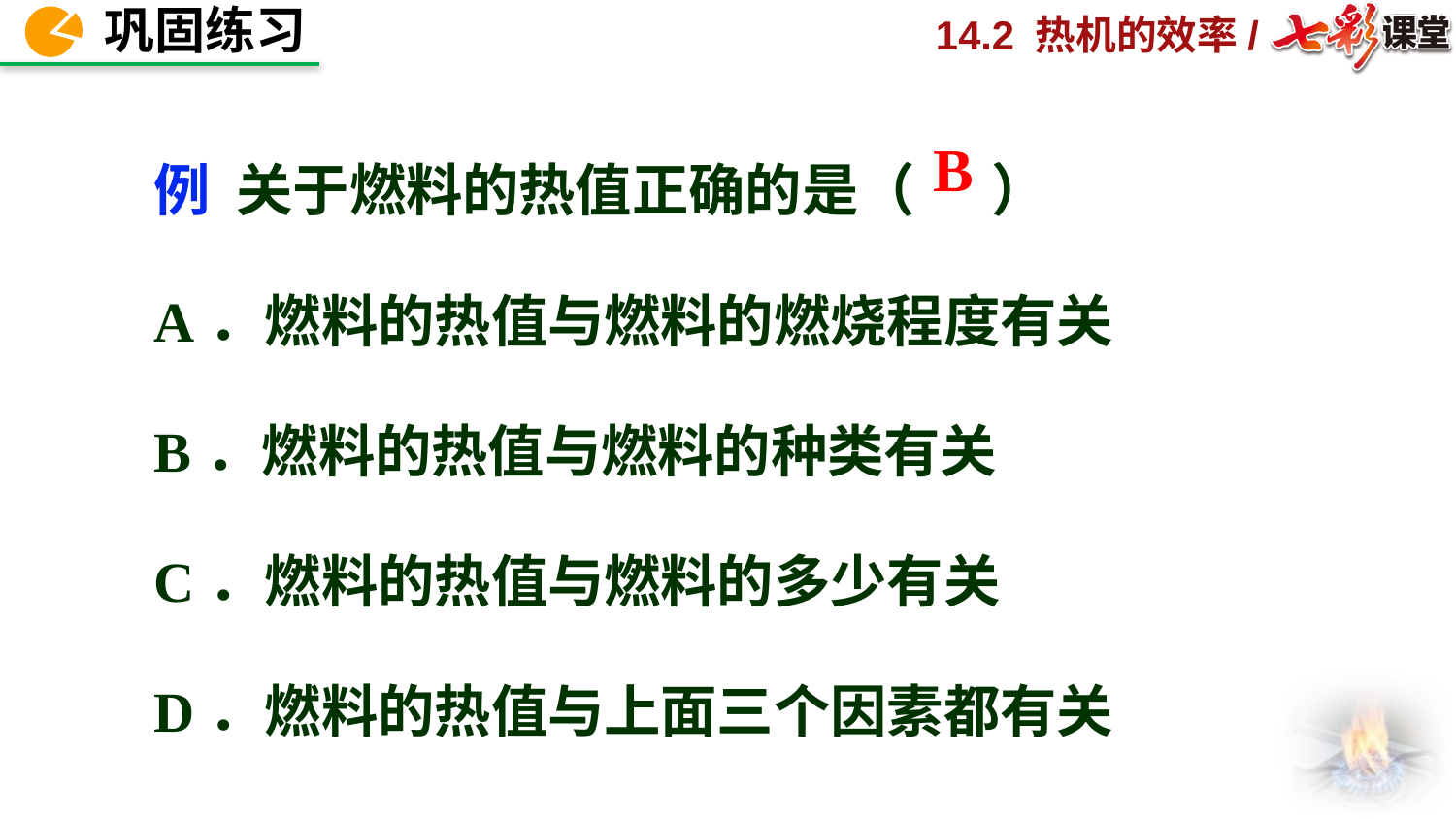

例  关于燃料的热值正确的是（      ）
A．燃料的热值与燃料的燃烧程度有关
B．燃料的热值与燃料的种类有关
C．燃料的热值与燃料的多少有关
D．燃料的热值与上面三个因素都有关
B